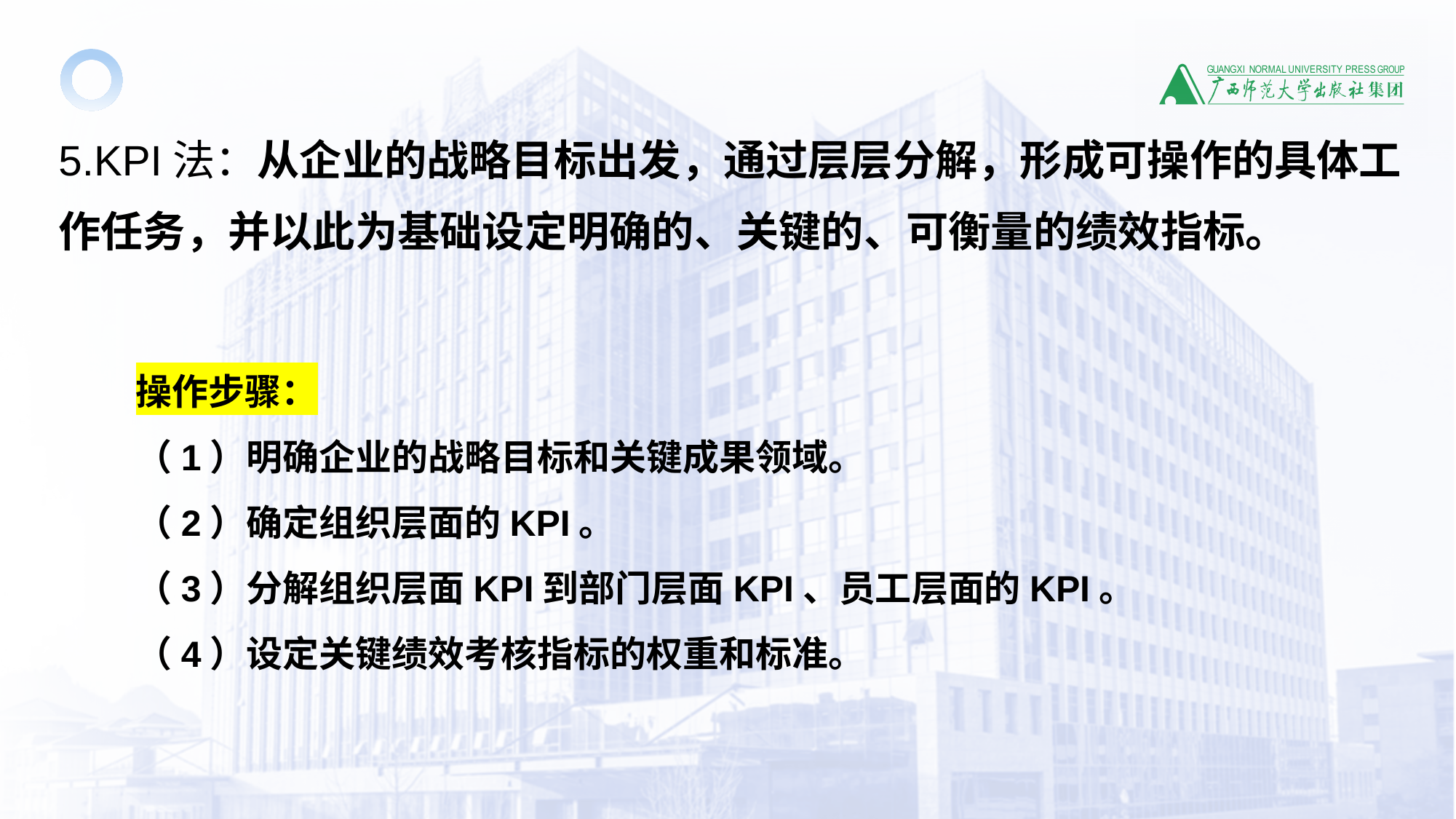

5.KPI法：从企业的战略目标出发，通过层层分解，形成可操作的具体工作任务，并以此为基础设定明确的、关键的、可衡量的绩效指标。
操作步骤：
（1）明确企业的战略目标和关键成果领域。
（2）确定组织层面的KPI。
（3）分解组织层面KPI到部门层面KPI、员工层面的KPI。
（4）设定关键绩效考核指标的权重和标准。